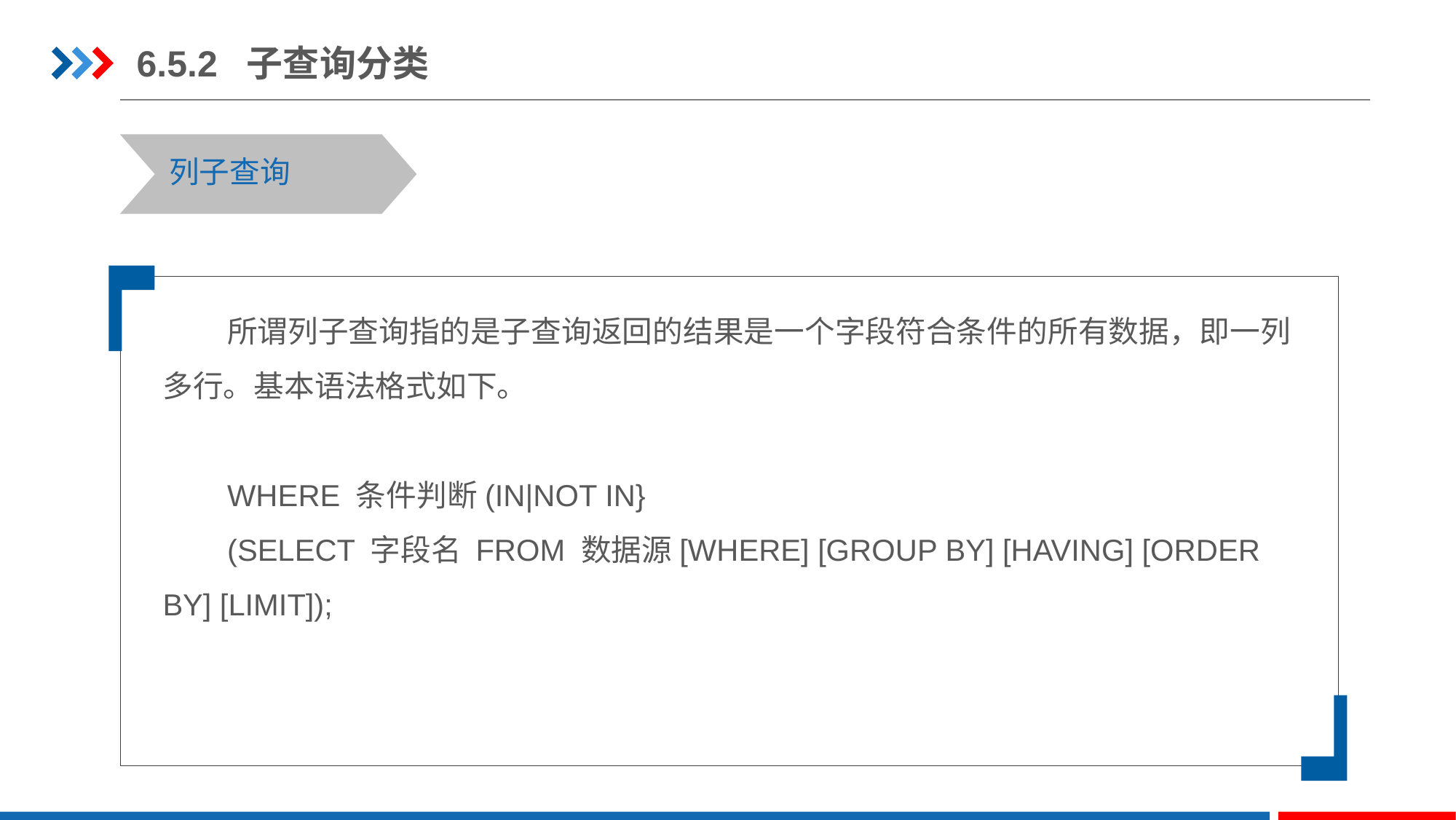

6.5.2  子查询分类

列子查询

所谓列子查询指的是子查询返回的结果是一个字段符合条件的所有数据，即一列多行。基本语法格式如下。

WHERE 条件判断(IN|NOT IN}
(SELECT 字段名 FROM 数据源[WHERE] [GROUP BY] [HAVING] [ORDER BY] [LIMIT]);